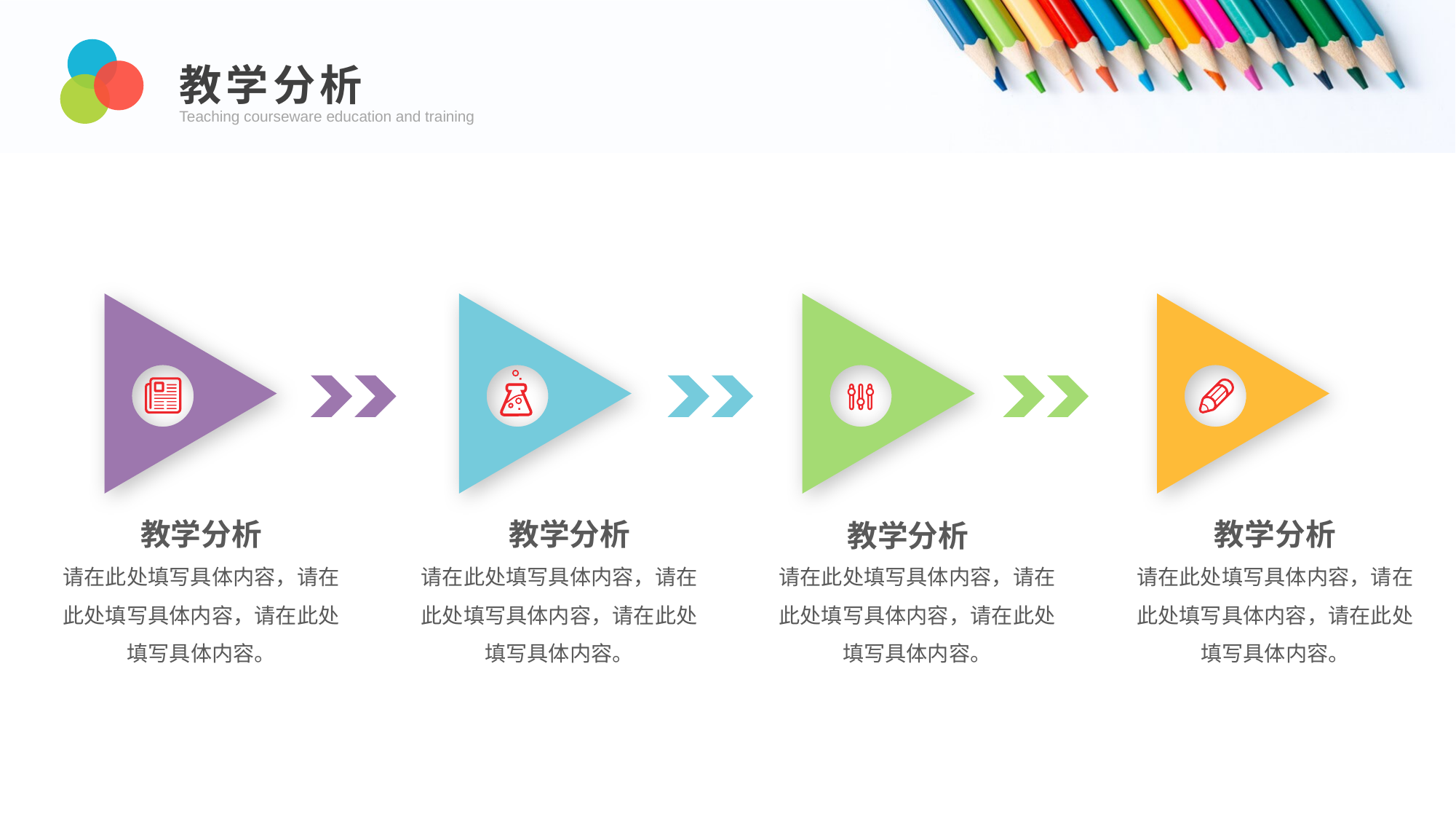

教学分析
Teaching courseware education and training

教学分析
请在此处填写具体内容，请在此处填写具体内容，请在此处填写具体内容。

教学分析
请在此处填写具体内容，请在此处填写具体内容，请在此处填写具体内容。
教学分析
请在此处填写具体内容，请在此处填写具体内容，请在此处填写具体内容。
教学分析
请在此处填写具体内容，请在此处填写具体内容，请在此处填写具体内容。